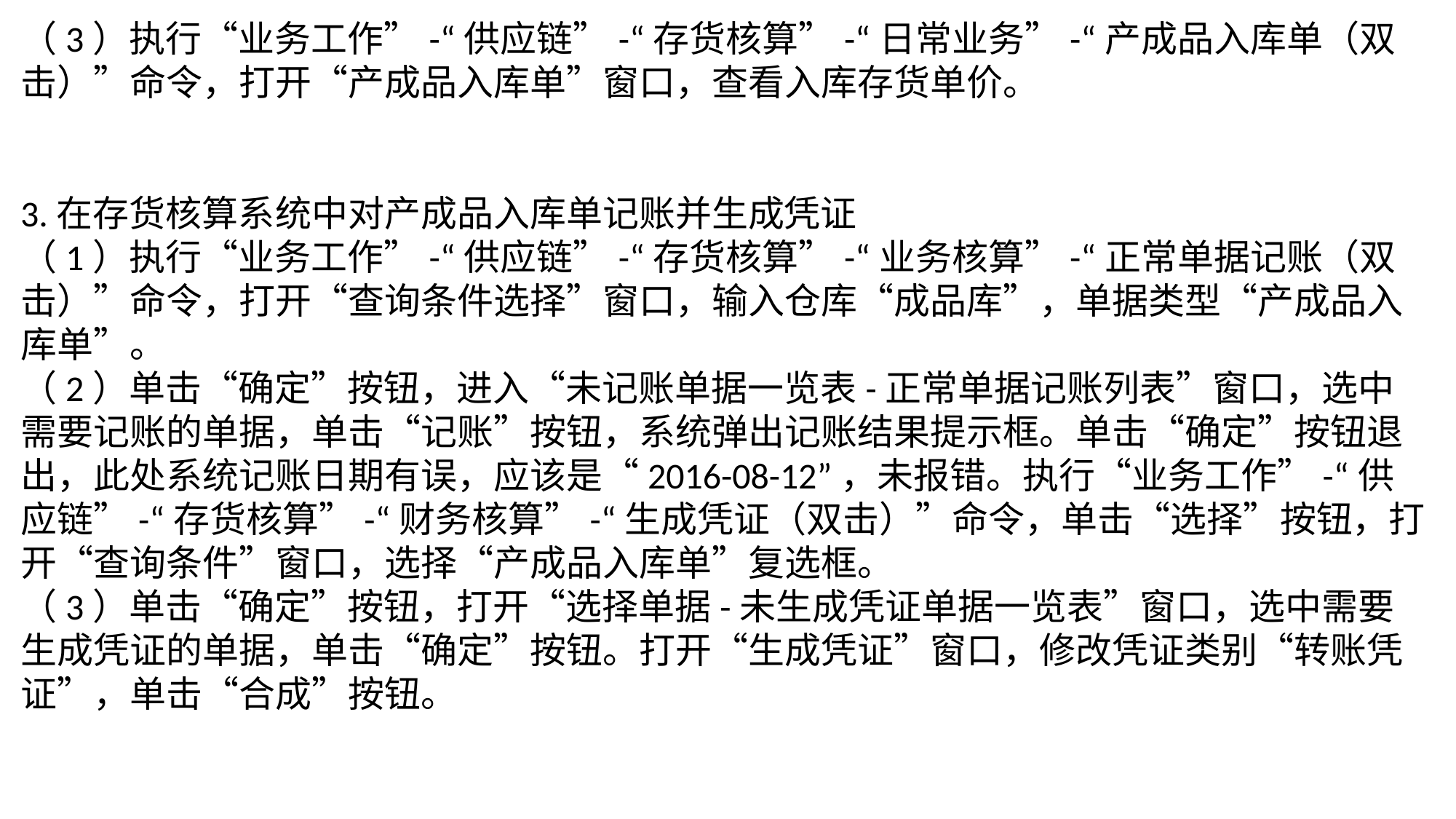

（3）执行“业务工作”-“供应链”-“存货核算”-“日常业务”-“产成品入库单（双击）”命令，打开“产成品入库单”窗口，查看入库存货单价。

3.在存货核算系统中对产成品入库单记账并生成凭证
（1）执行“业务工作”-“供应链”-“存货核算”-“业务核算”-“正常单据记账（双击）”命令，打开“查询条件选择”窗口，输入仓库“成品库”，单据类型“产成品入库单”。
（2）单击“确定”按钮，进入“未记账单据一览表-正常单据记账列表”窗口，选中需要记账的单据，单击“记账”按钮，系统弹出记账结果提示框。单击“确定”按钮退出，此处系统记账日期有误，应该是“2016-08-12”，未报错。执行“业务工作”-“供应链”-“存货核算”-“财务核算”-“生成凭证（双击）”命令，单击“选择”按钮，打开“查询条件”窗口，选择“产成品入库单”复选框。
（3）单击“确定”按钮，打开“选择单据-未生成凭证单据一览表”窗口，选中需要生成凭证的单据，单击“确定”按钮。打开“生成凭证”窗口，修改凭证类别“转账凭证”，单击“合成”按钮。